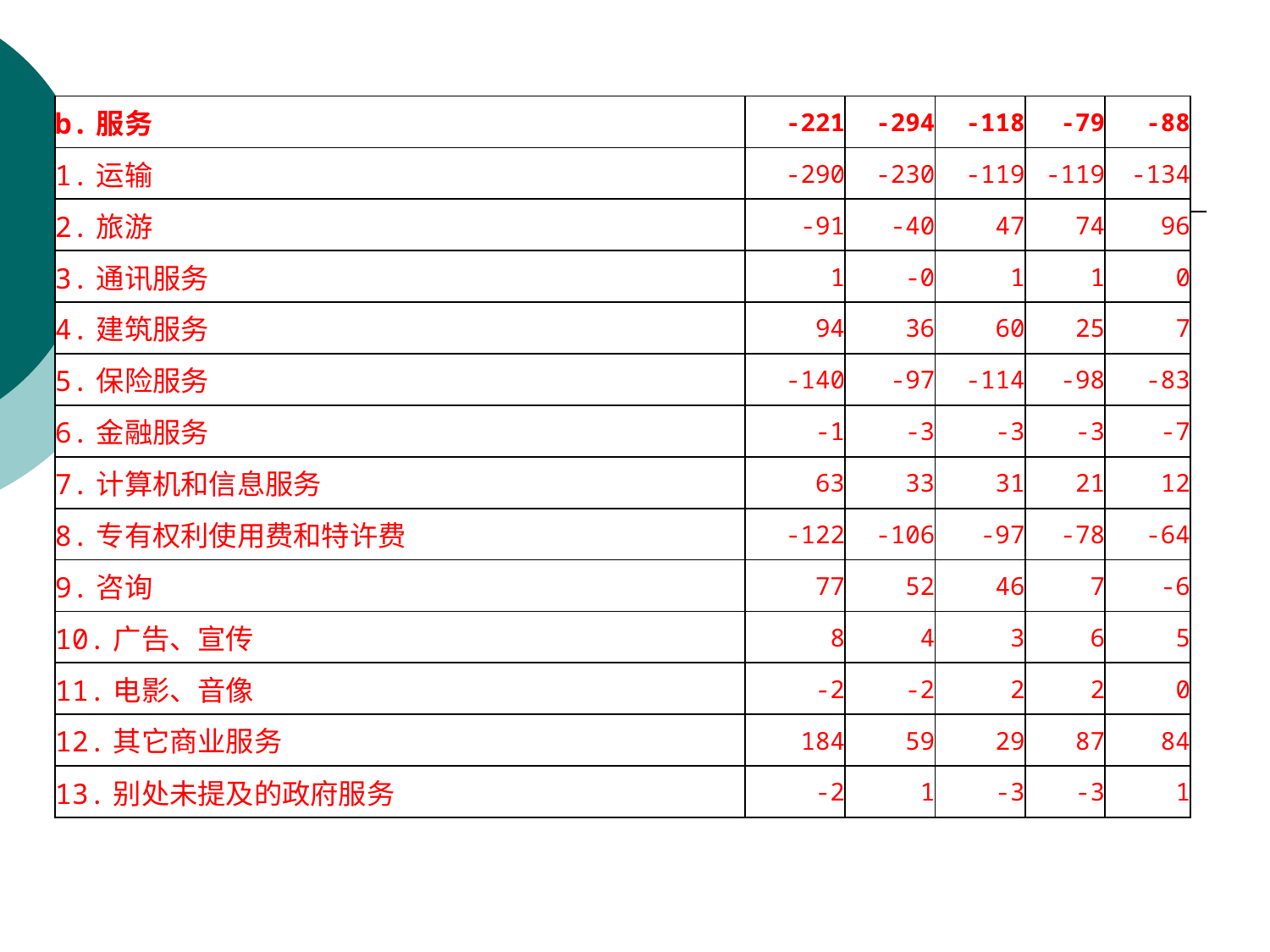

| b.服务 | -221 | -294 | -118 | -79 | -88 |
| --- | --- | --- | --- | --- | --- |
| 1.运输 | -290 | -230 | -119 | -119 | -134 |
| 2.旅游 | -91 | -40 | 47 | 74 | 96 |
| 3.通讯服务 | 1 | -0 | 1 | 1 | 0 |
| 4.建筑服务 | 94 | 36 | 60 | 25 | 7 |
| 5.保险服务 | -140 | -97 | -114 | -98 | -83 |
| 6.金融服务 | -1 | -3 | -3 | -3 | -7 |
| 7.计算机和信息服务 | 63 | 33 | 31 | 21 | 12 |
| 8.专有权利使用费和特许费 | -122 | -106 | -97 | -78 | -64 |
| 9.咨询 | 77 | 52 | 46 | 7 | -6 |
| 10.广告、宣传 | 8 | 4 | 3 | 6 | 5 |
| 11.电影、音像 | -2 | -2 | 2 | 2 | 0 |
| 12.其它商业服务 | 184 | 59 | 29 | 87 | 84 |
| 13.别处未提及的政府服务 | -2 | 1 | -3 | -3 | 1 |